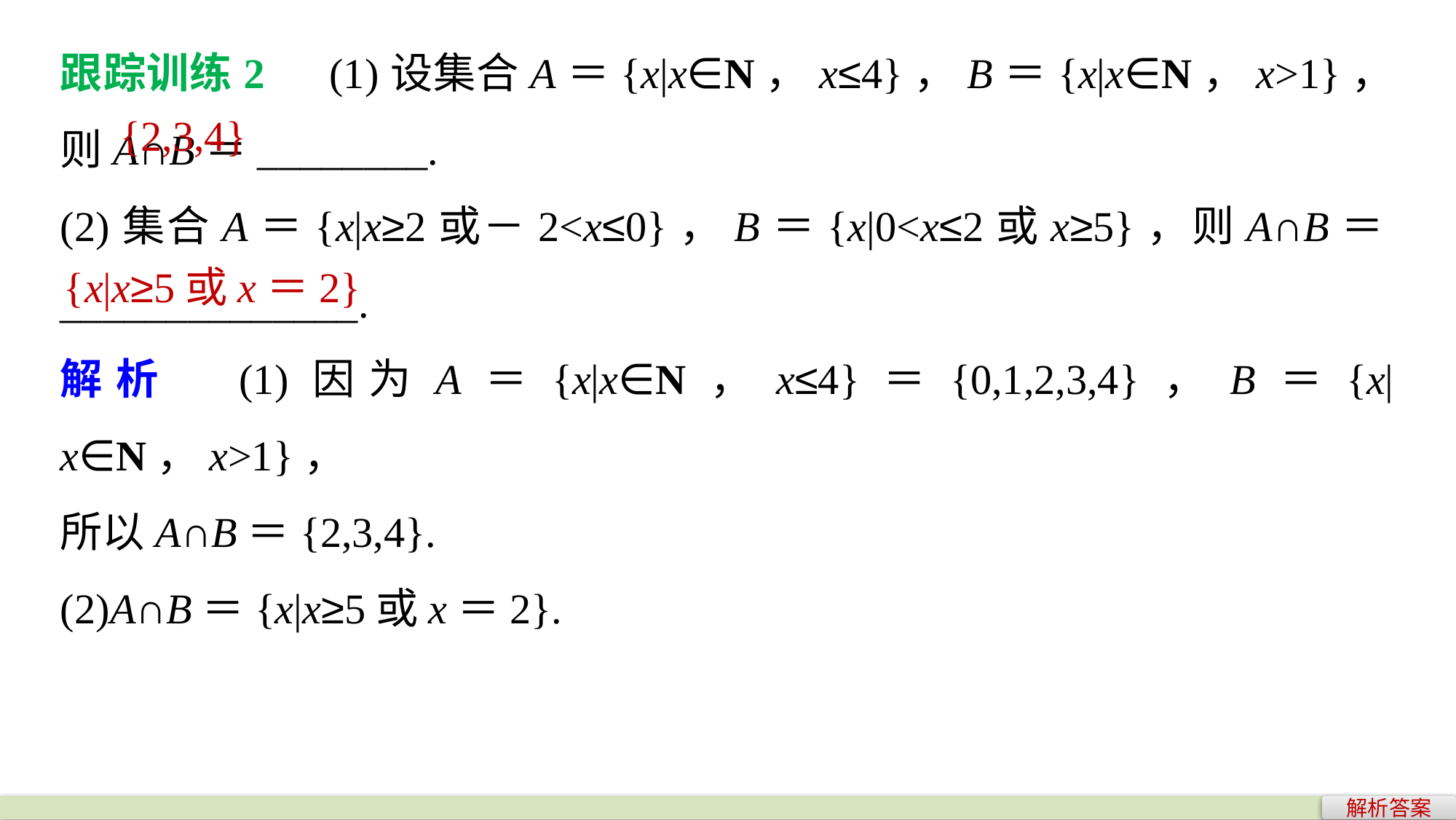

跟踪训练2　(1)设集合A＝{x|x∈N，x≤4}，B＝{x|x∈N，x>1}，则A∩B＝________.
(2)集合A＝{x|x≥2或－2<x≤0}，B＝{x|0<x≤2或x≥5}，则A∩B＝______________.
解析　(1)因为A＝{x|x∈N，x≤4}＝{0,1,2,3,4}，B＝{x|x∈N，x>1}，
所以A∩B＝{2,3,4}.
(2)A∩B＝{x|x≥5或x＝2}.
{2,3,4}
{x|x≥5或x＝2}
解析答案